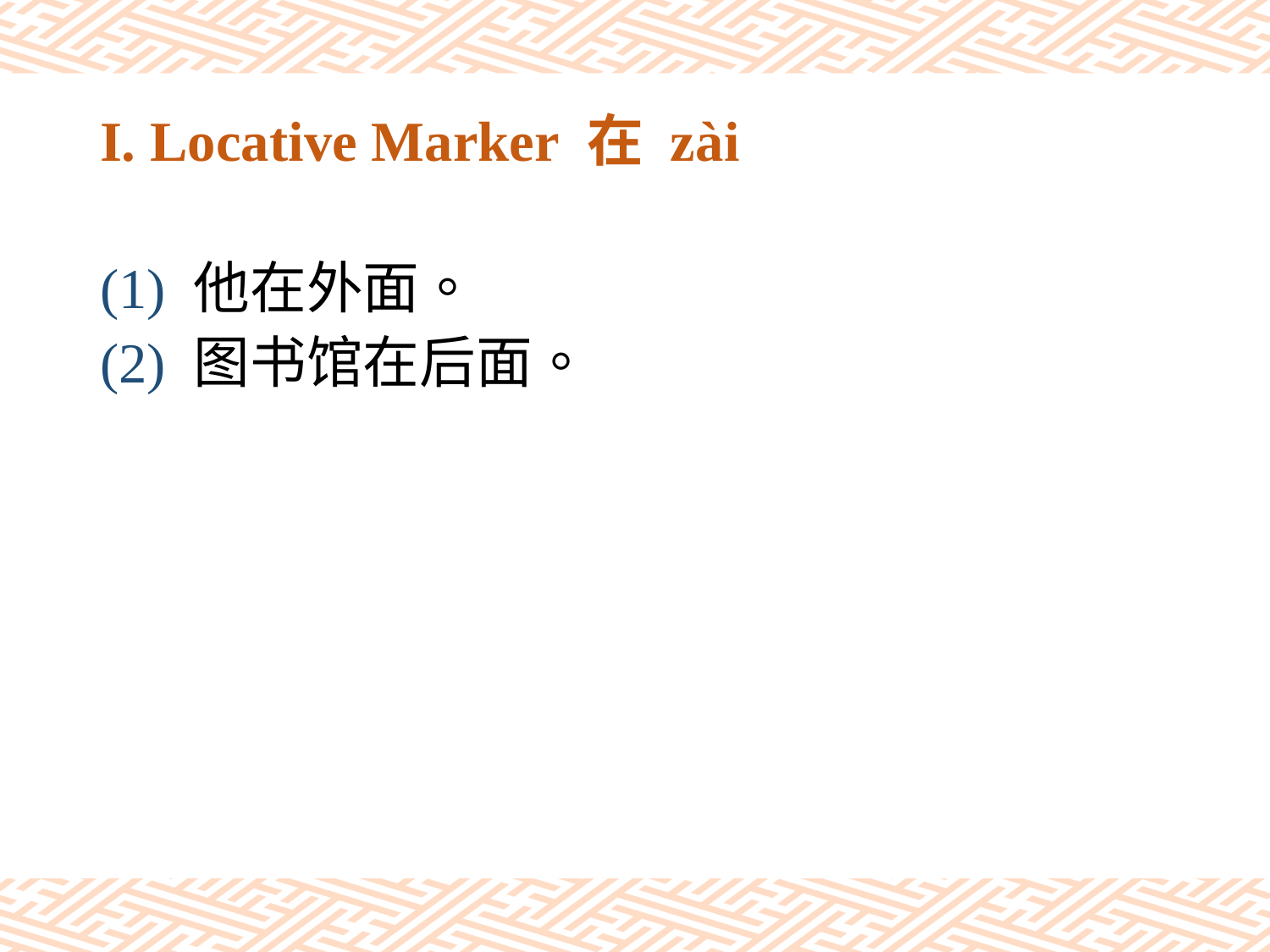

# I. Locative Marker 在 zài
(1) 他在外面。
(2) 图书馆在后面。